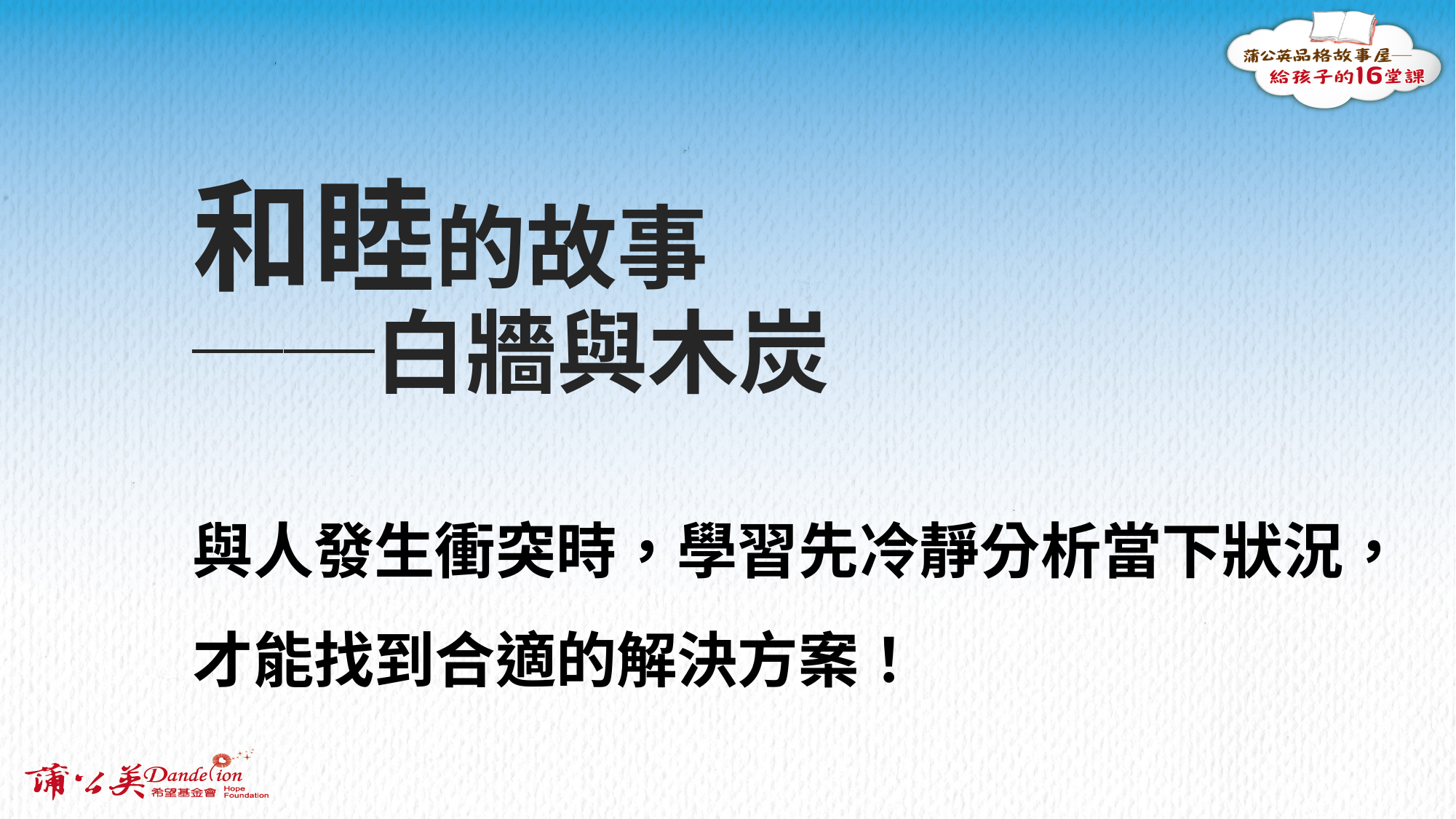

# 和睦的故事 ──白牆與木炭
與人發生衝突時，學習先冷靜分析當下狀況，才能找到合適的解決方案！